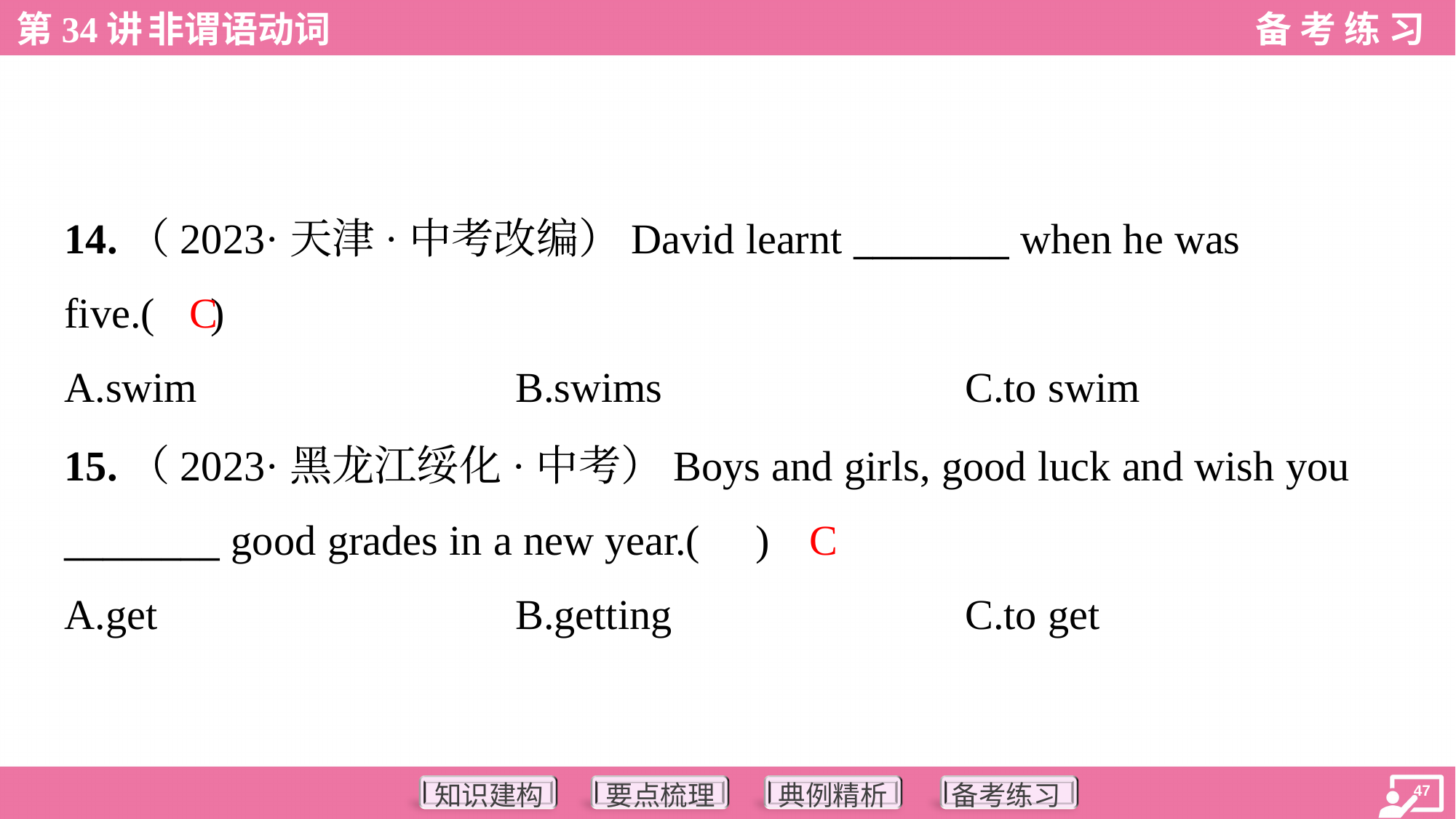

14.（2023·天津·中考改编）David learnt ________ when he was
five.(     )
C
A.swim	B.swims	C.to swim
15.（2023·黑龙江绥化·中考）Boys and girls, good luck and wish you
________ good grades in a new year.(     )
C
A.get	B.getting	C.to get